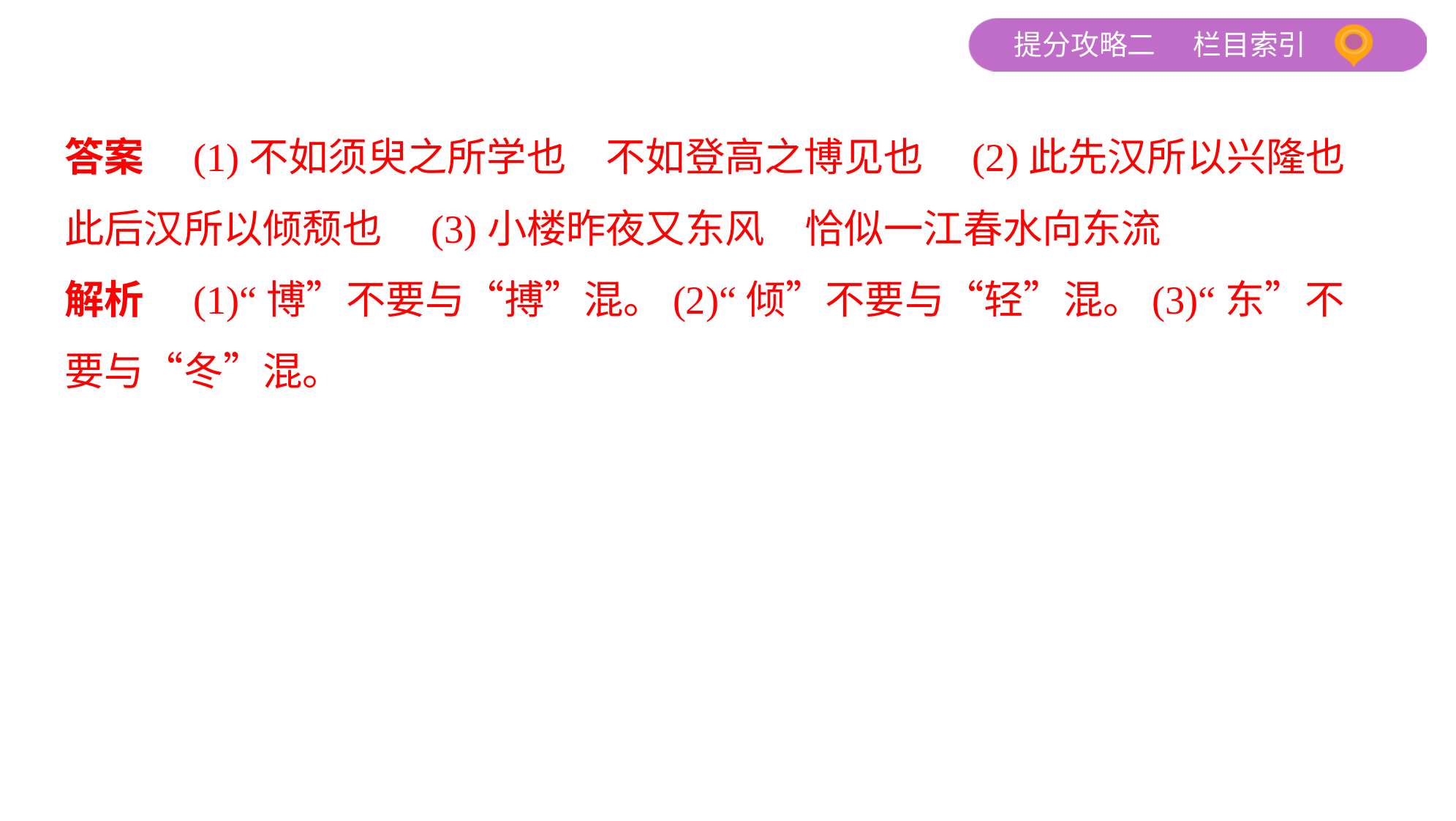

答案　(1)不如须臾之所学也　不如登高之博见也　(2)此先汉所以兴隆也    
此后汉所以倾颓也　(3)小楼昨夜又东风　恰似一江春水向东流
解析　(1)“博”不要与“搏”混。(2)“倾”不要与“轻”混。(3)“东”不
要与“冬”混。